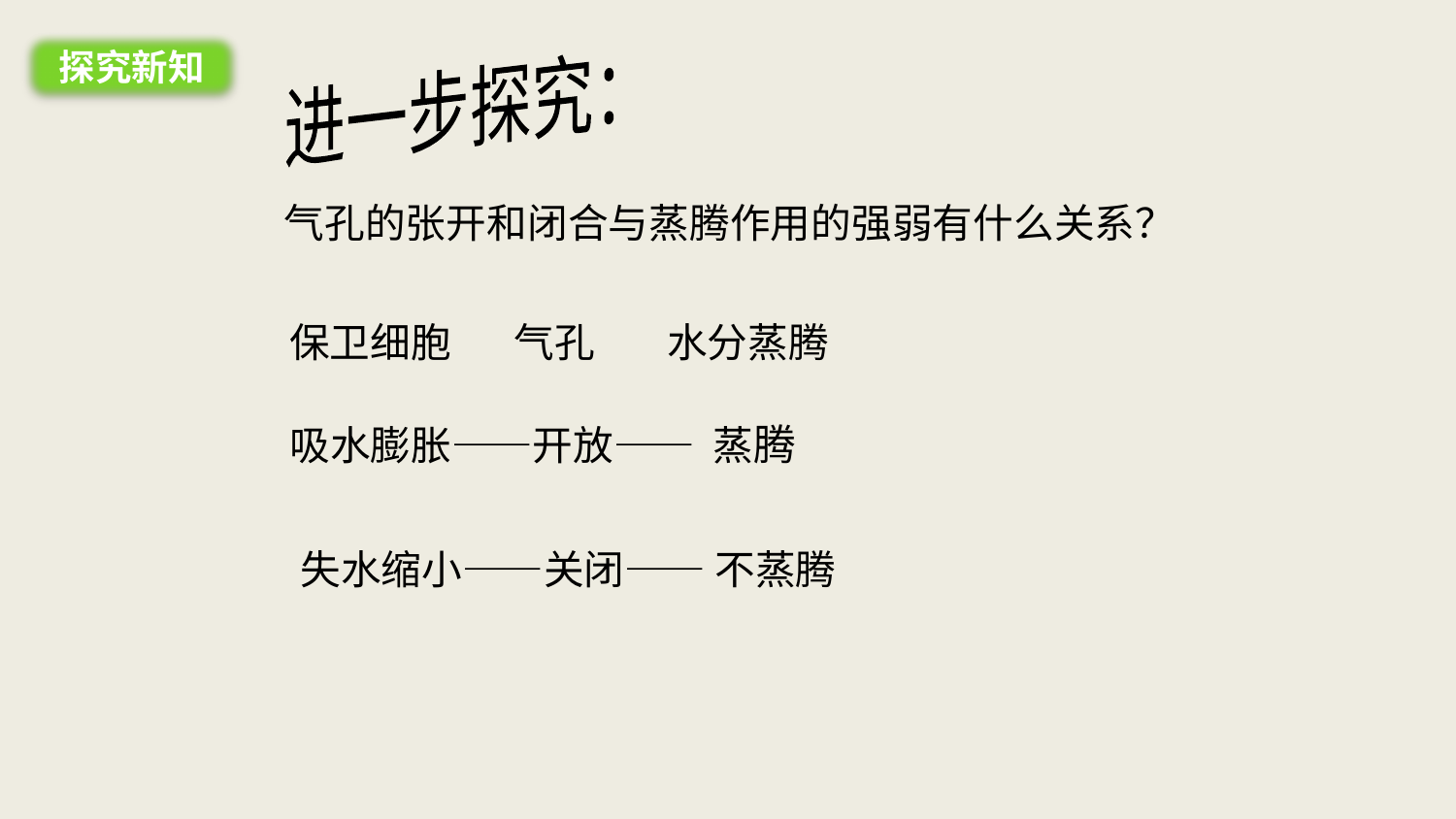

探究新知
进一步探究：

气孔的张开和闭合与蒸腾作用的强弱有什么关系？
保卫细胞       气孔        水分蒸腾
吸水膨胀——开放——  蒸腾
失水缩小——关闭—— 不蒸腾